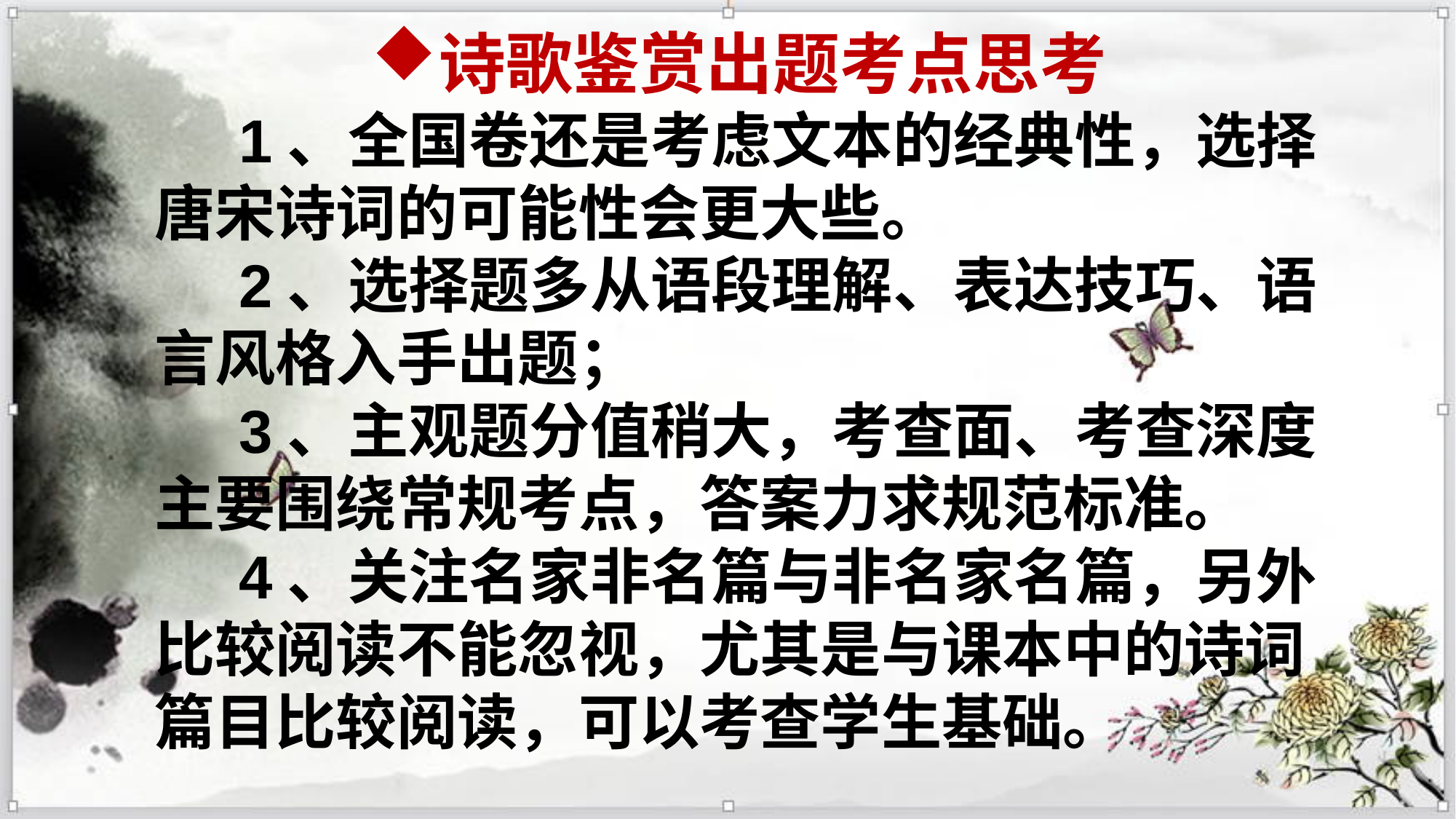

诗歌鉴赏出题考点思考
     1、全国卷还是考虑文本的经典性，选择唐宋诗词的可能性会更大些。
     2、选择题多从语段理解、表达技巧、语言风格入手出题；
     3、主观题分值稍大，考查面、考查深度主要围绕常规考点，答案力求规范标准。
     4、关注名家非名篇与非名家名篇，另外比较阅读不能忽视，尤其是与课本中的诗词篇目比较阅读，可以考查学生基础。